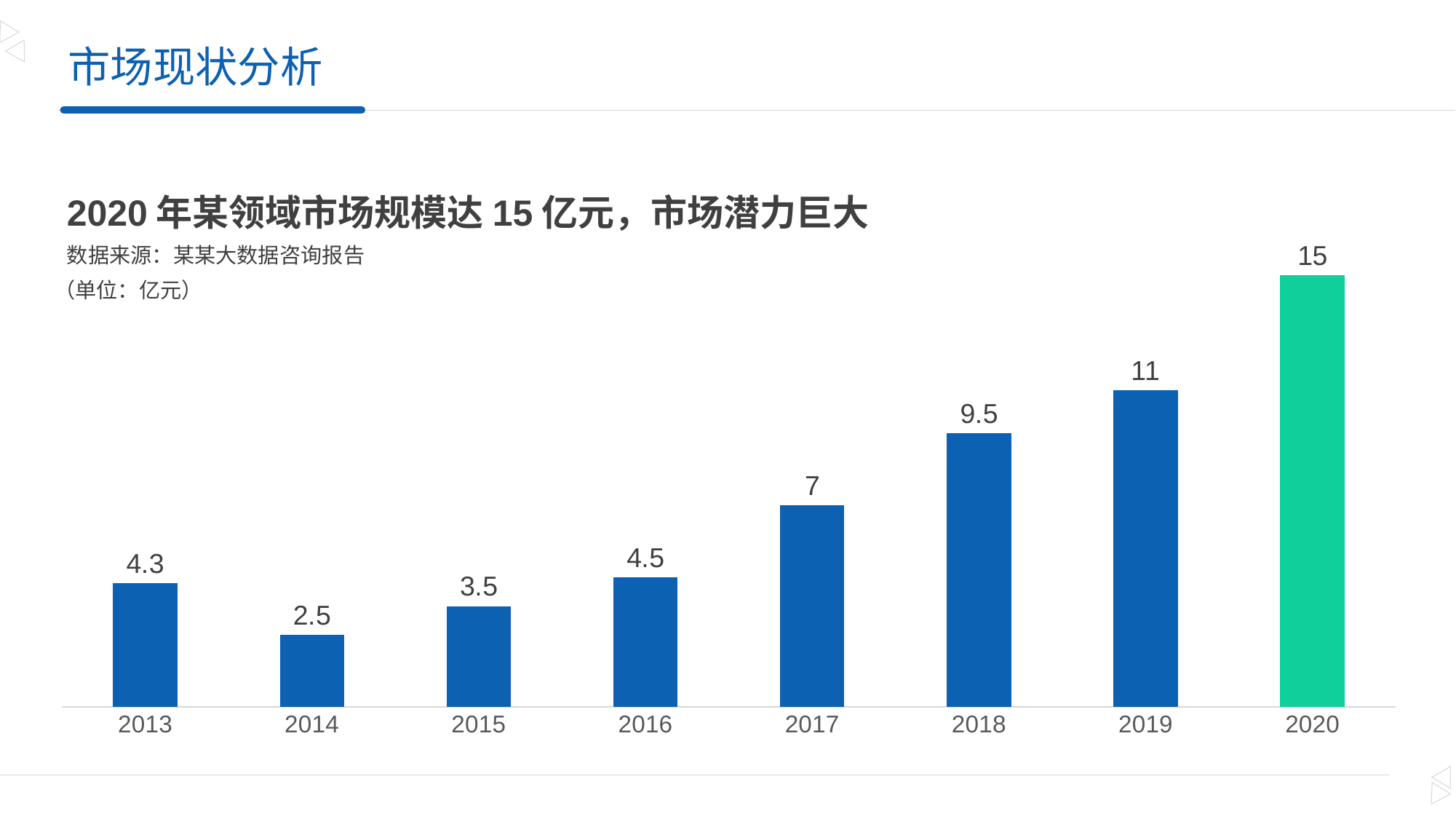

# 市场现状分析
2020年某领域市场规模达15亿元，市场潜力巨大

### Chart

| Category | 系列 1 |
|---|---|
| 2013 | 4.3 |
| 2014 | 2.5 |
| 2015 | 3.5 |
| 2016 | 4.5 |
| 2017 | 7.0 |
| 2018 | 9.5 |
| 2019 | 11.0 |
| 2020 | 15.0 |
数据来源：某某大数据咨询报告
（单位：亿元）